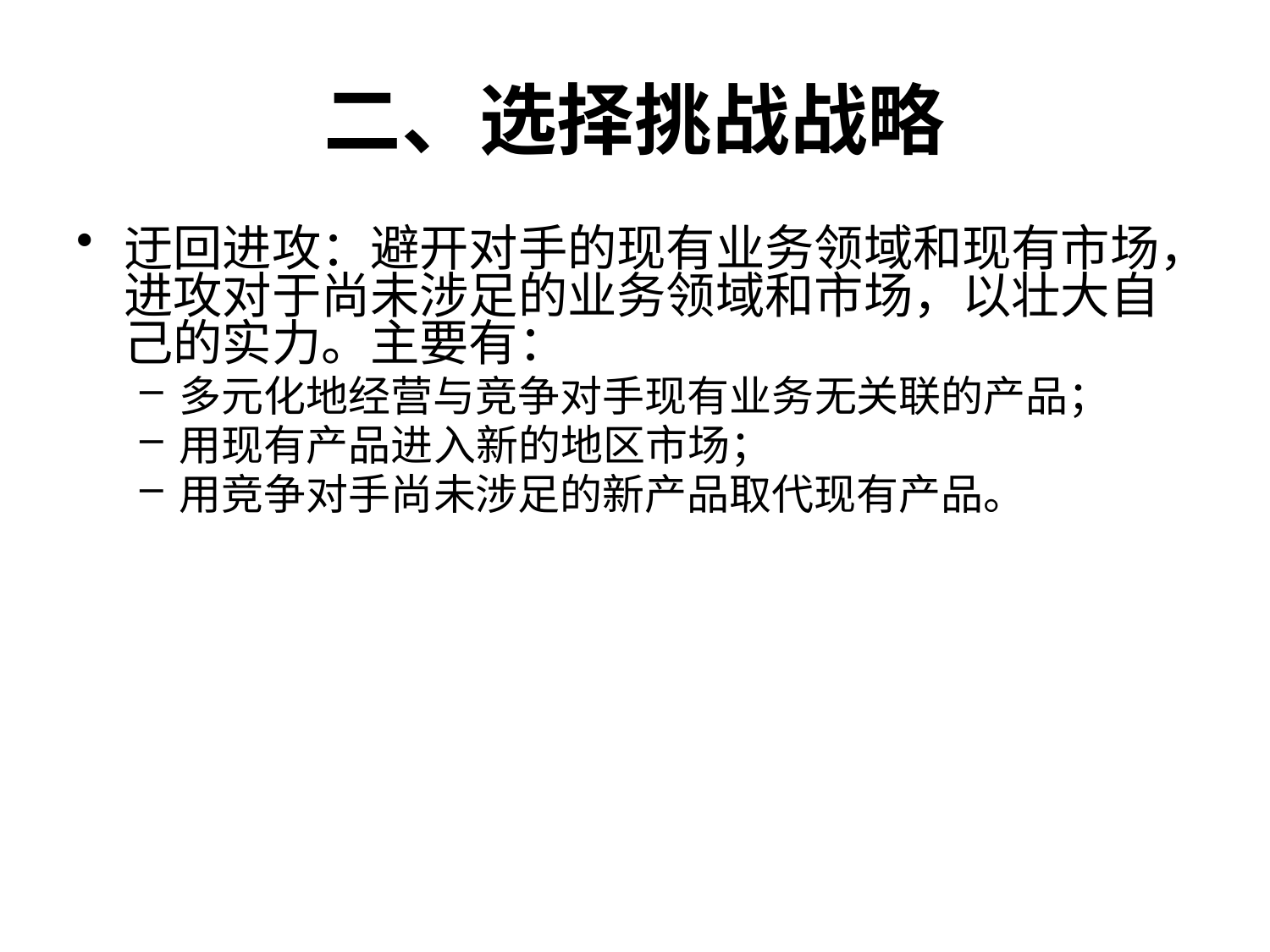

# 二、选择挑战战略
迂回进攻：避开对手的现有业务领域和现有市场，进攻对于尚未涉足的业务领域和市场，以壮大自己的实力。主要有：
多元化地经营与竞争对手现有业务无关联的产品；
用现有产品进入新的地区市场；
用竞争对手尚未涉足的新产品取代现有产品。